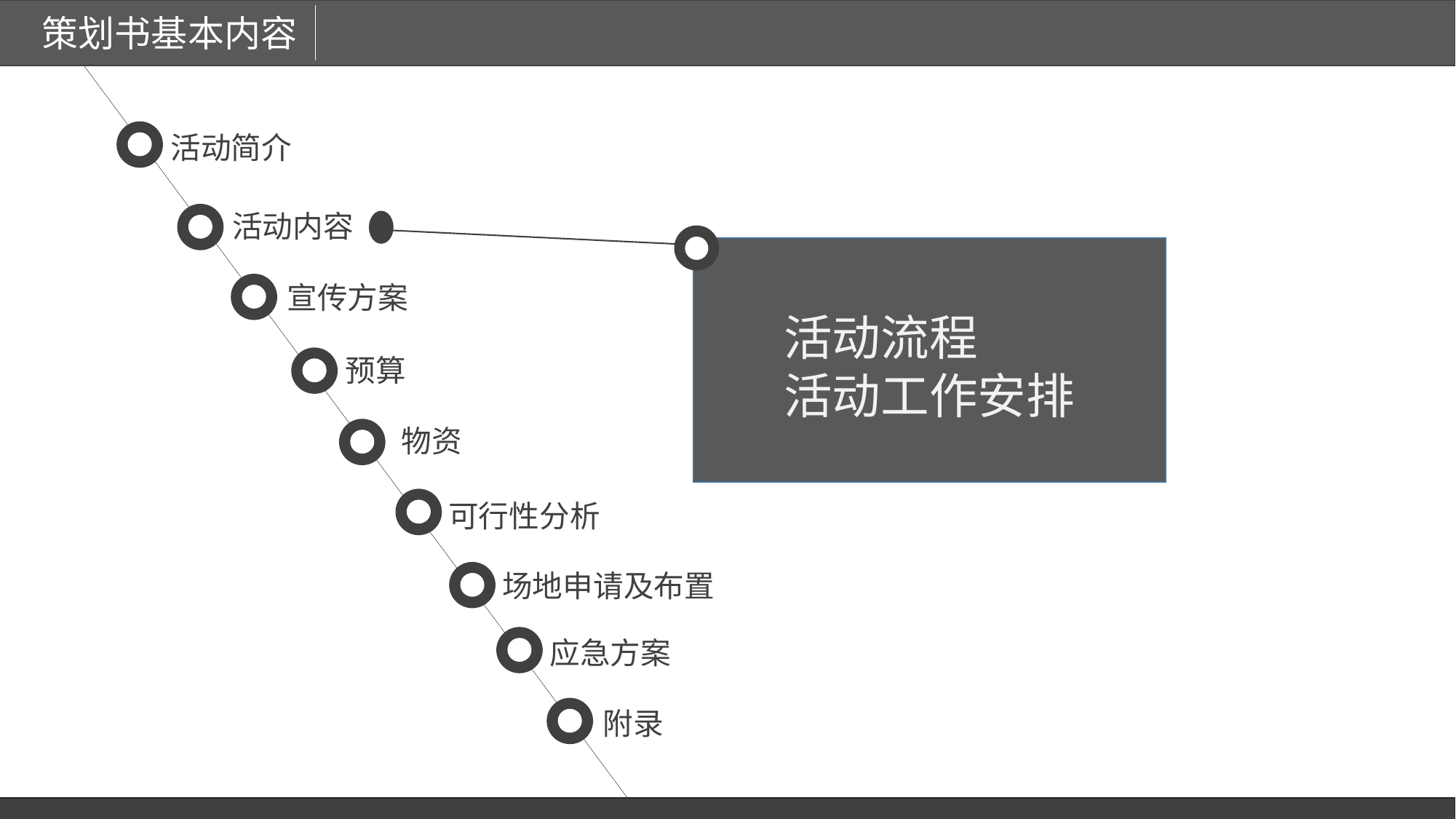

策划书基本内容

活动简介
活动内容

宣传方案

活动流程
活动工作安排
预算

物资

可行性分析
活动前期宣传
中期宣传
后期宣传
场地申请及布置

应急方案

附录
报名方式及报名表
纸质报名表回收地址及联系方式
奖项设置
办公自动化发文
邀请函：
QQ信息：